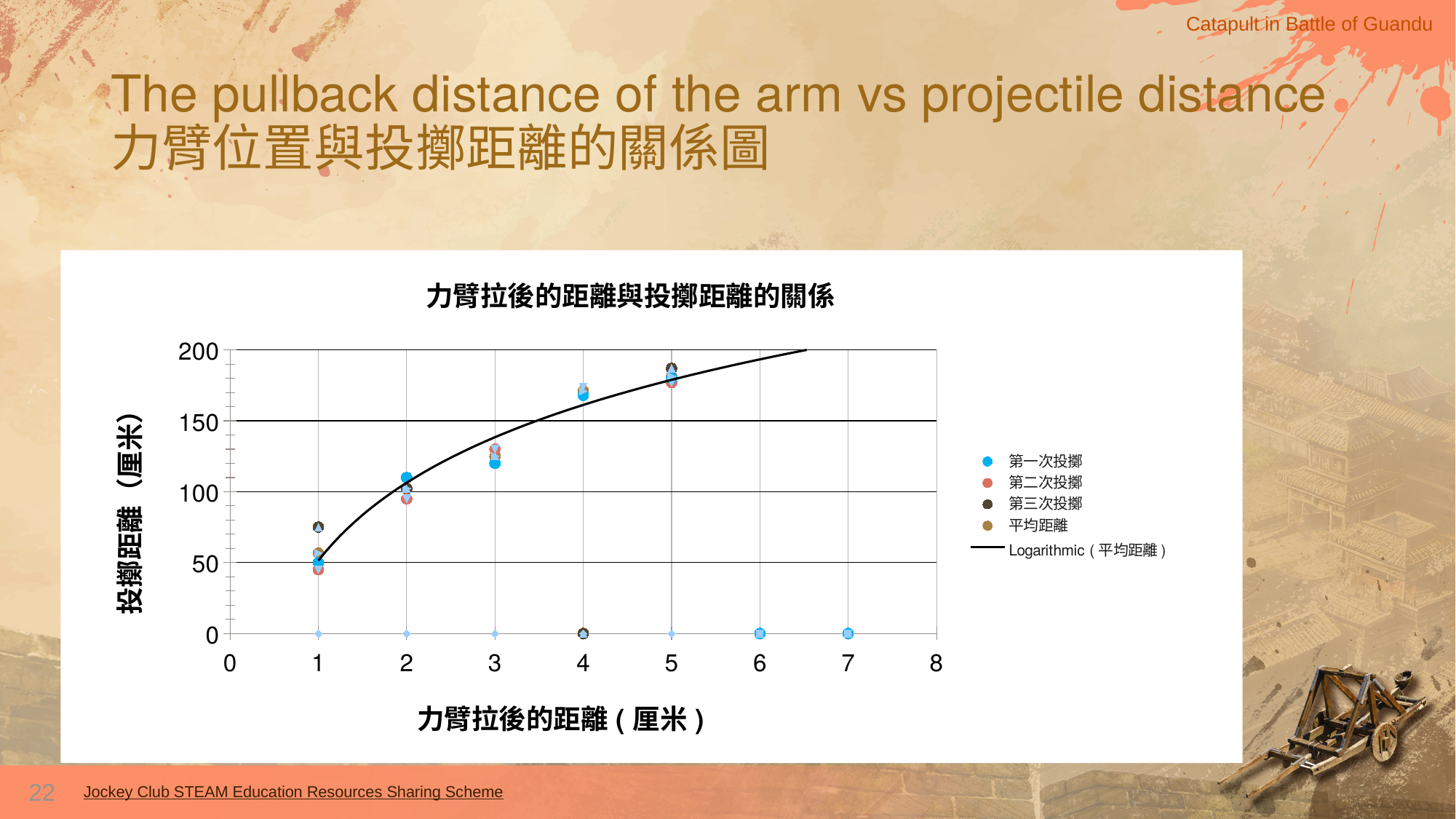

# The pullback distance of the arm vs projectile distance 力臂位置與投擲距離的關係圖

### Chart: 力臂拉後的距離與投擲距離的關係

| Category |  |  |  |  |  |  |  |  |
|---|---|---|---|---|---|---|---|---|
22